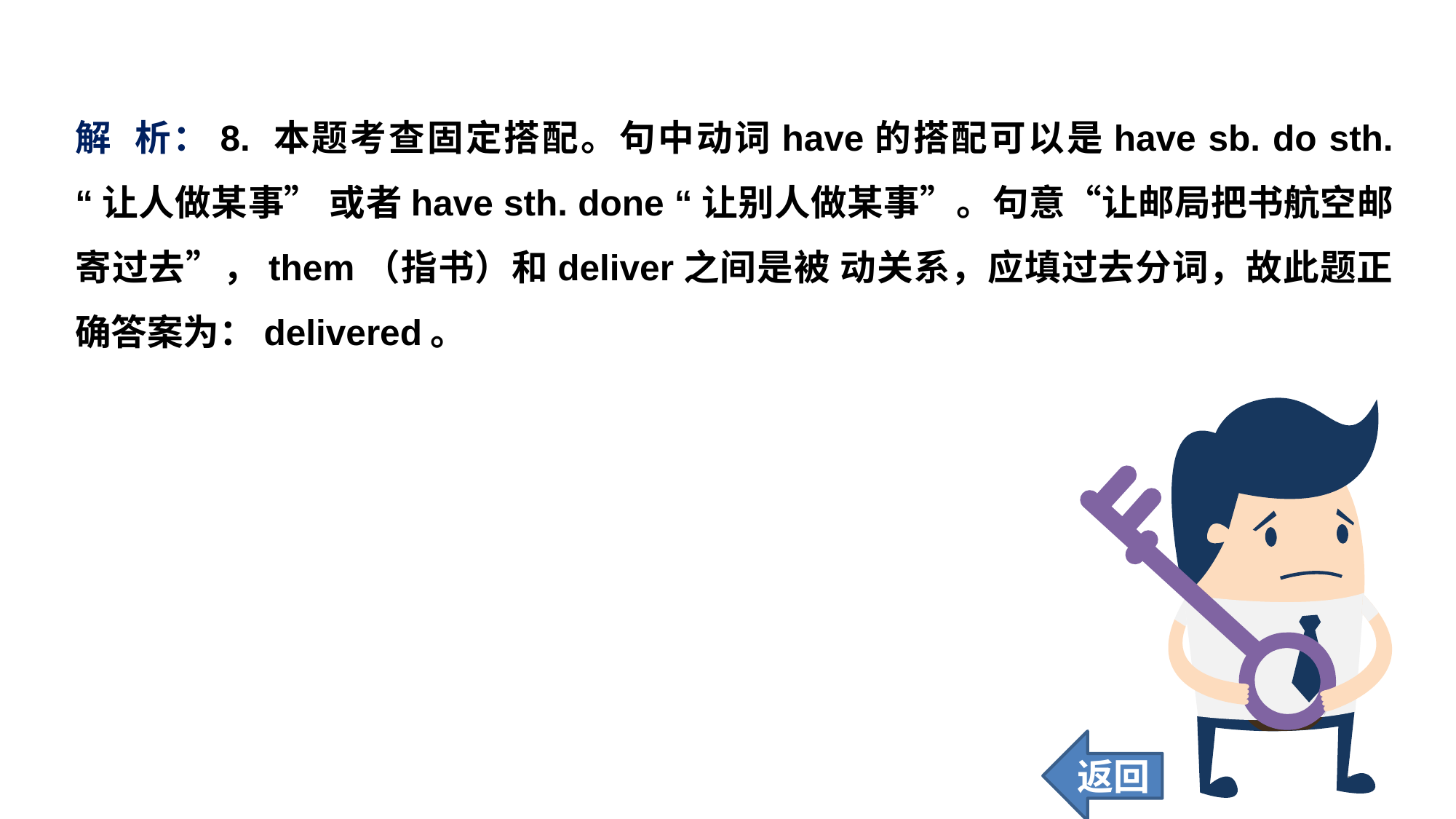

解  析：8. 本题考查固定搭配。句中动词have的搭配可以是have sb. do sth. “让人做某事” 或者have sth. done “让别人做某事”。句意“让邮局把书航空邮寄过去”，them（指书）和deliver之间是被 动关系，应填过去分词，故此题正确答案为：delivered。

返回
155